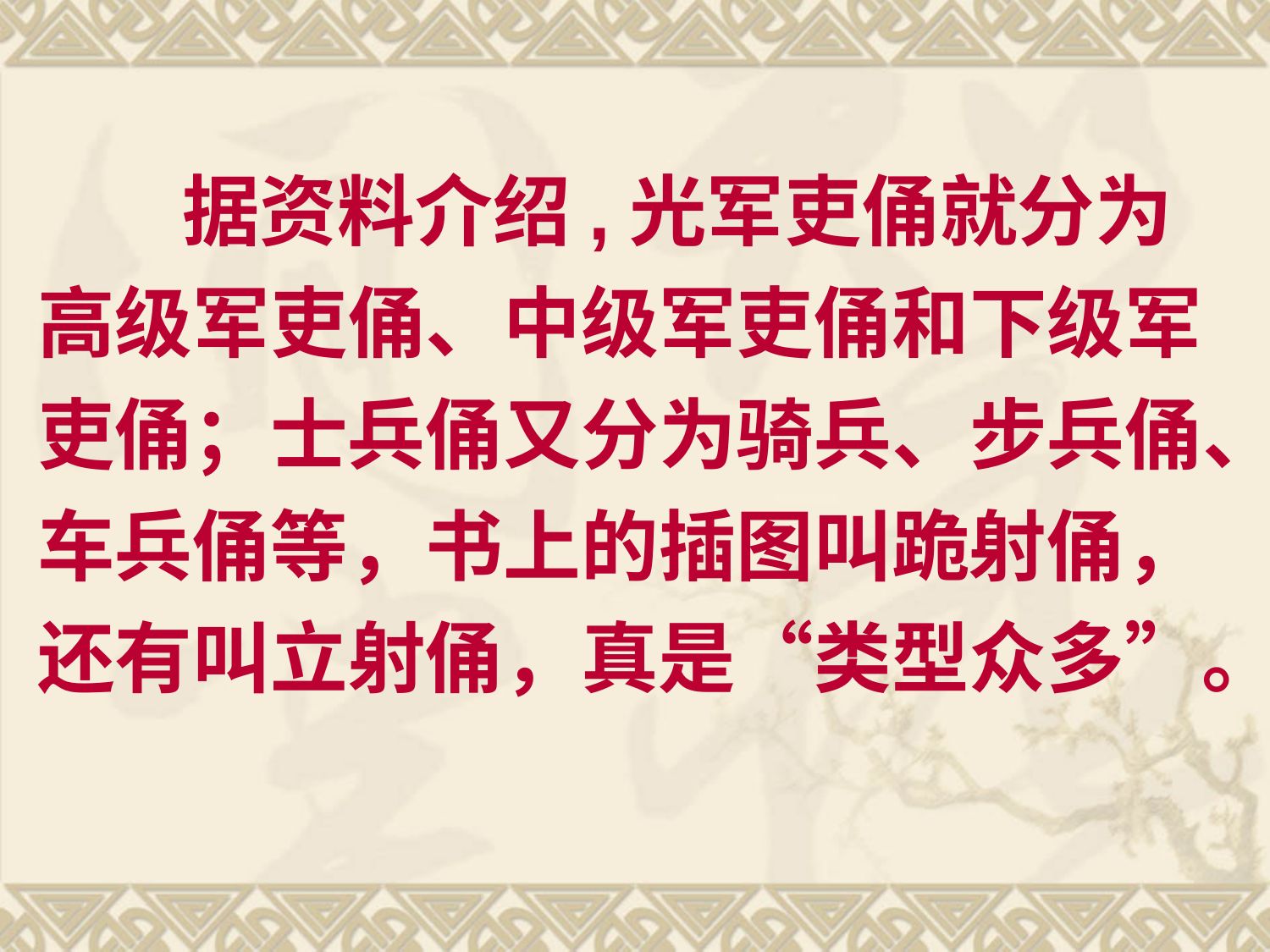

据资料介绍,光军吏俑就分为高级军吏俑、中级军吏俑和下级军吏俑；士兵俑又分为骑兵、步兵俑、车兵俑等，书上的插图叫跪射俑，还有叫立射俑，真是“类型众多”。